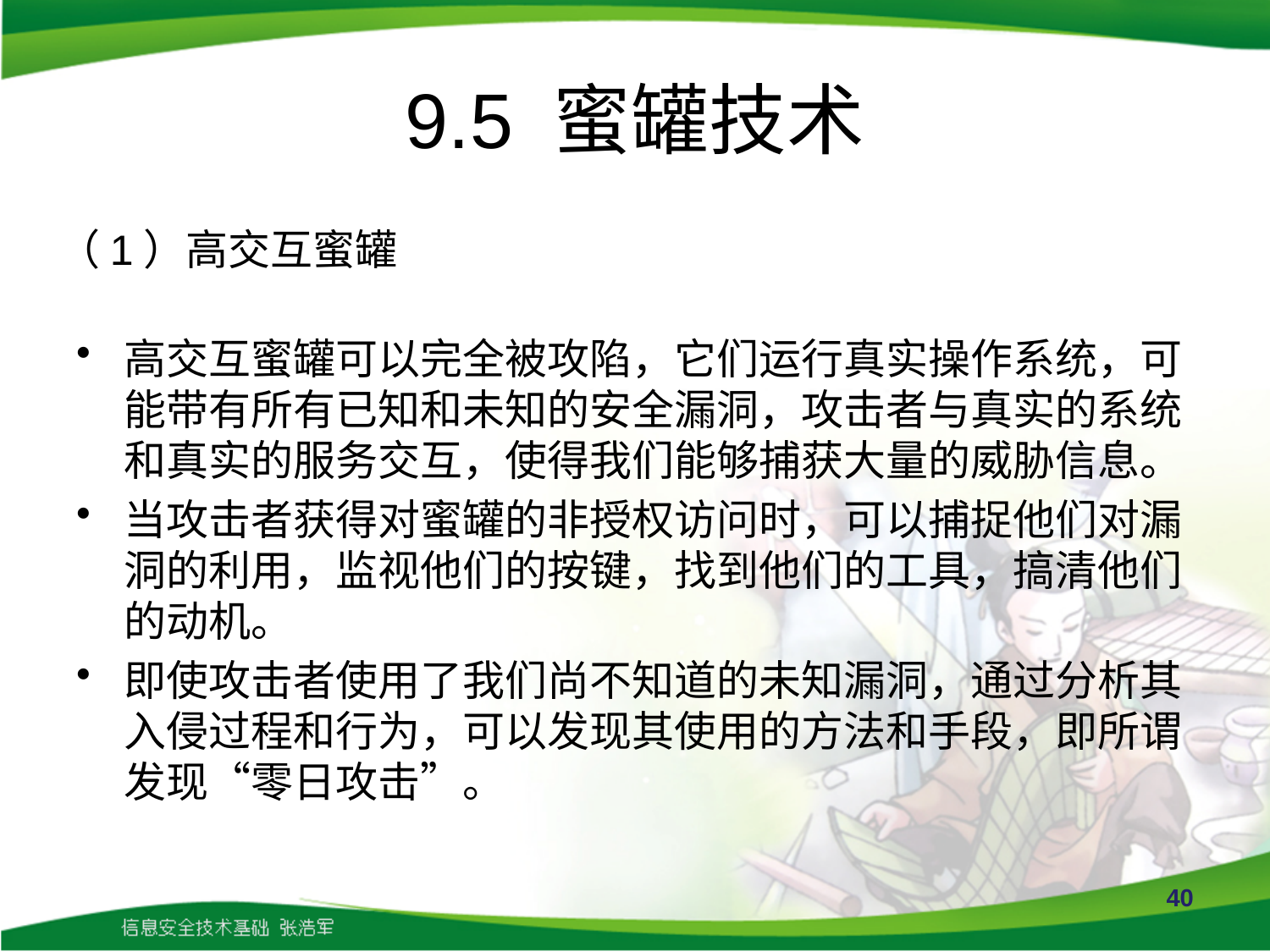

# 9.5 蜜罐技术
（1）高交互蜜罐
高交互蜜罐可以完全被攻陷，它们运行真实操作系统，可能带有所有已知和未知的安全漏洞，攻击者与真实的系统和真实的服务交互，使得我们能够捕获大量的威胁信息。
当攻击者获得对蜜罐的非授权访问时，可以捕捉他们对漏洞的利用，监视他们的按键，找到他们的工具，搞清他们的动机。
即使攻击者使用了我们尚不知道的未知漏洞，通过分析其入侵过程和行为，可以发现其使用的方法和手段，即所谓发现“零日攻击”。
40